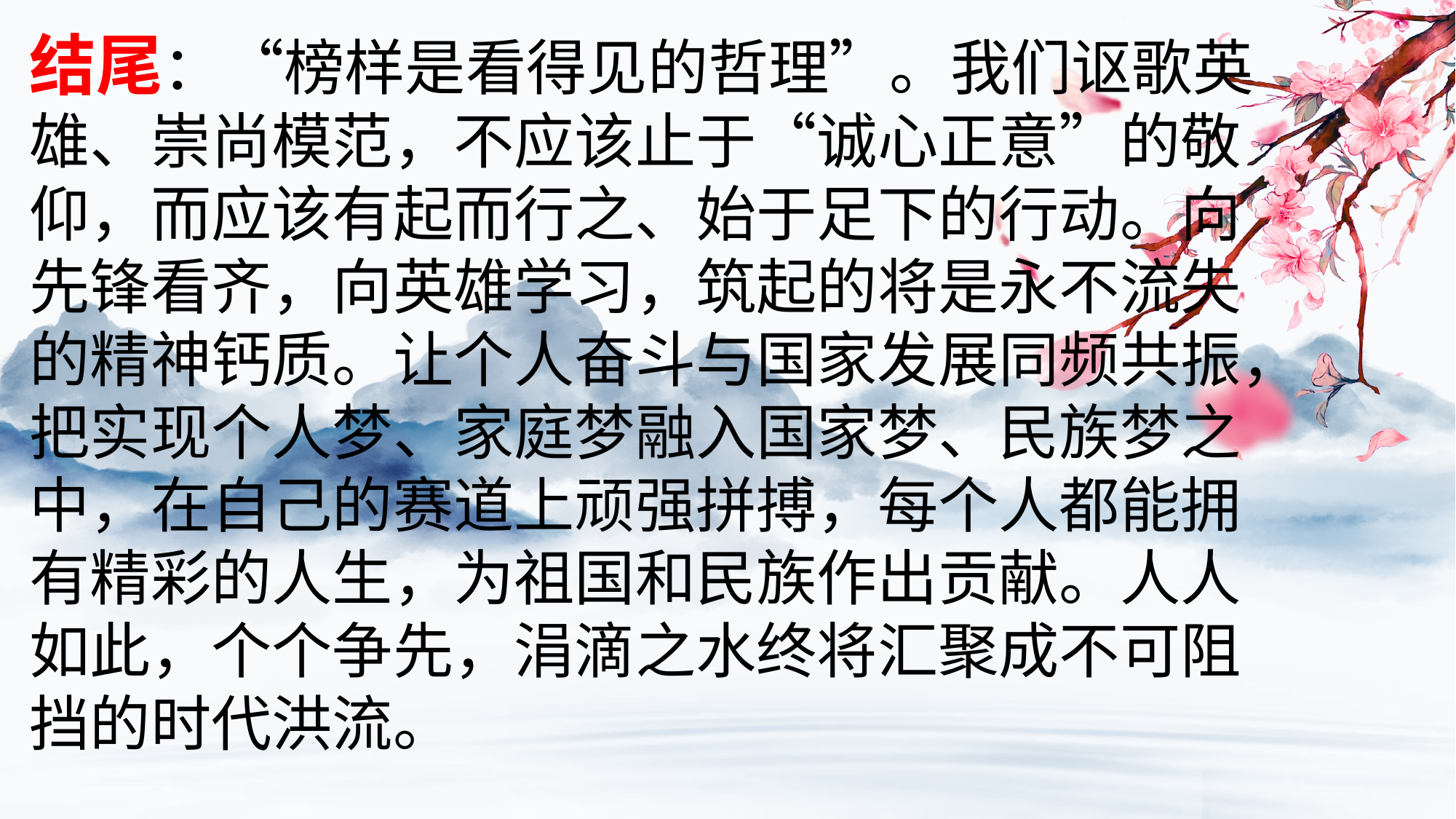

结尾：“榜样是看得见的哲理”。我们讴歌英雄、崇尚模范，不应该止于“诚心正意”的敬仰，而应该有起而行之、始于足下的行动。向先锋看齐，向英雄学习，筑起的将是永不流失的精神钙质。让个人奋斗与国家发展同频共振，把实现个人梦、家庭梦融入国家梦、民族梦之中，在自己的赛道上顽强拼搏，每个人都能拥有精彩的人生，为祖国和民族作出贡献。人人如此，个个争先，涓滴之水终将汇聚成不可阻挡的时代洪流。